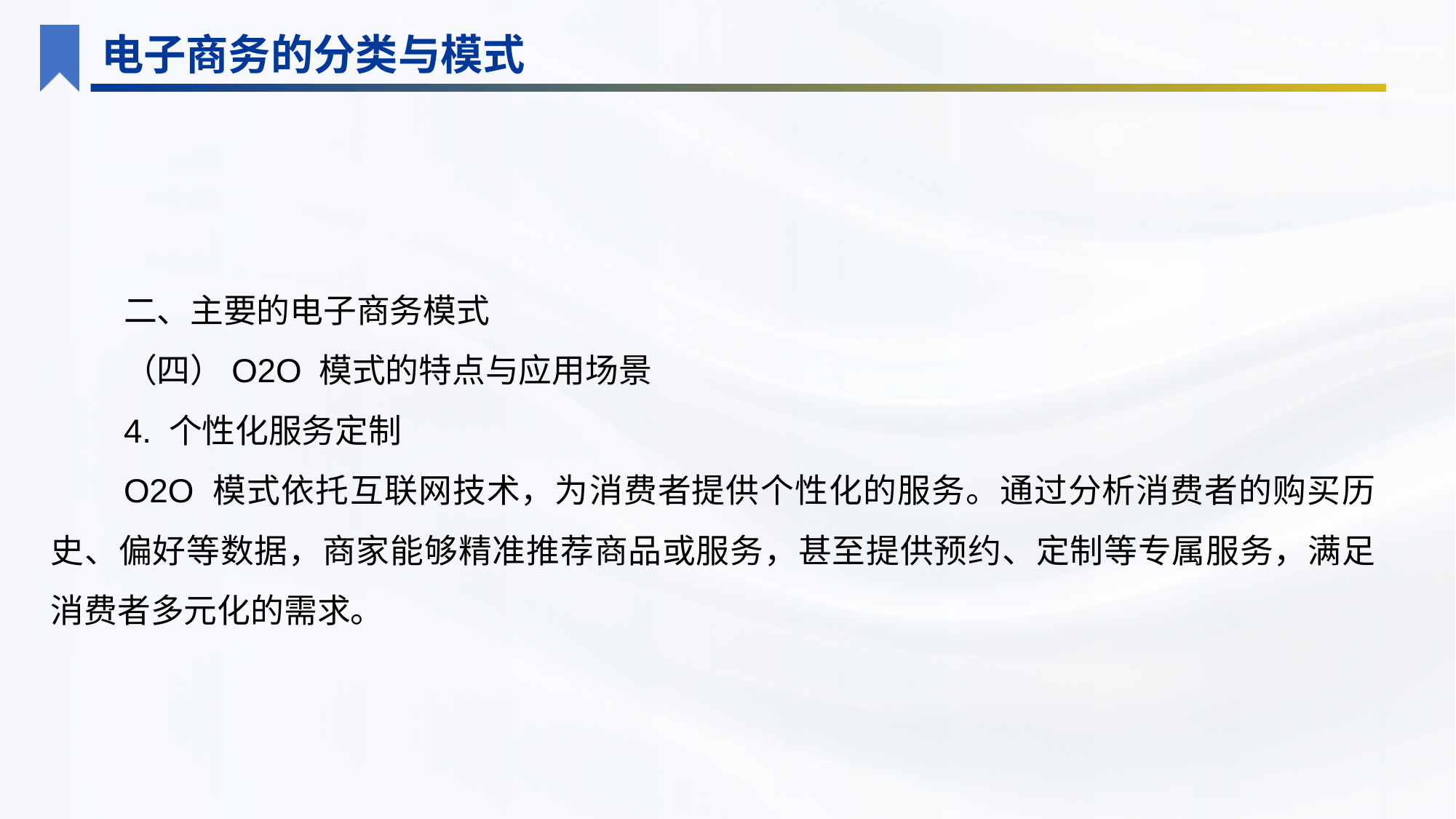

电子商务的分类与模式
二、主要的电子商务模式
（四）O2O 模式的特点与应用场景
4. 个性化服务定制
O2O 模式依托互联网技术，为消费者提供个性化的服务。通过分析消费者的购买历史、偏好等数据，商家能够精准推荐商品或服务，甚至提供预约、定制等专属服务，满足消费者多元化的需求。